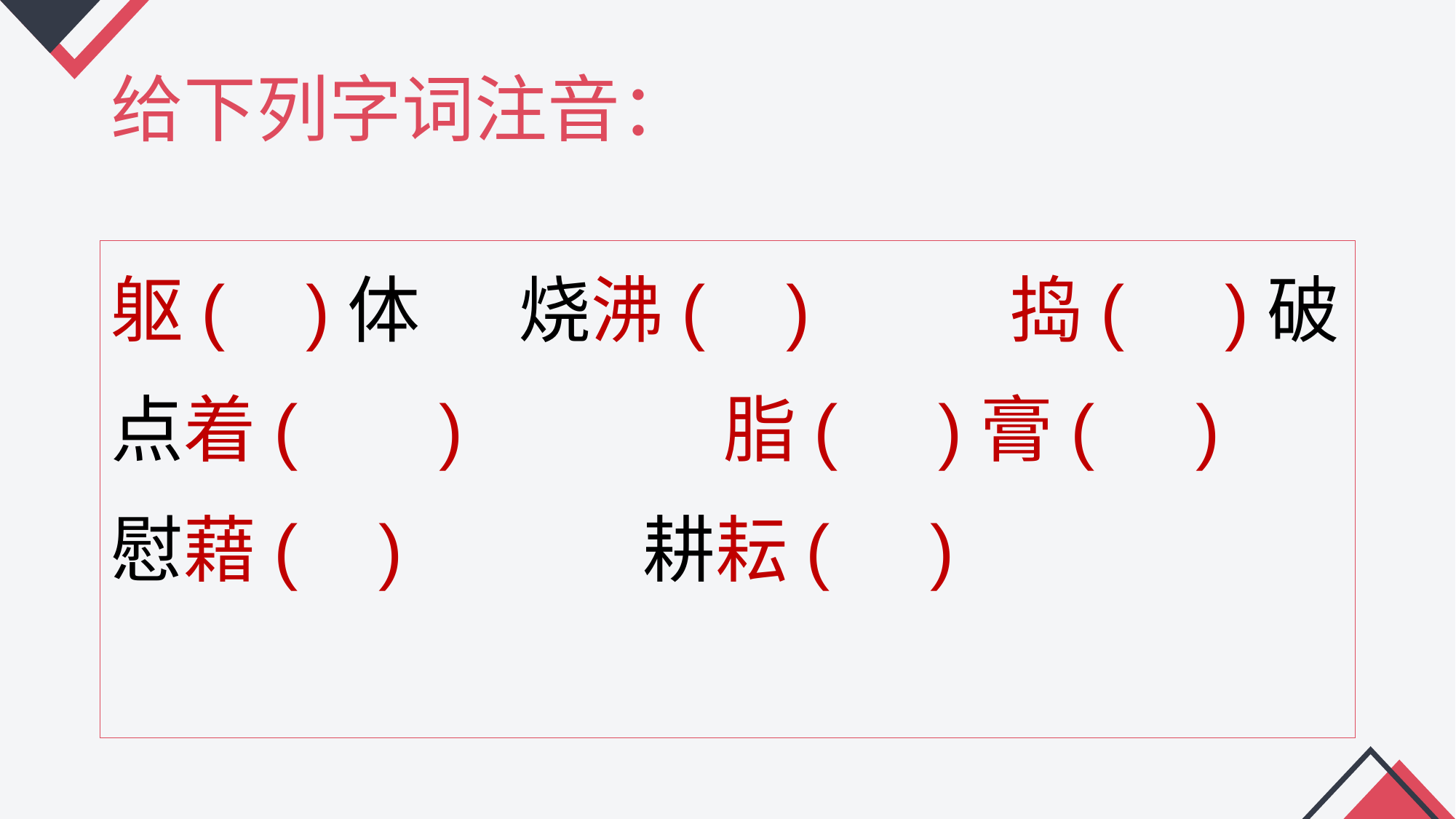

# 给下列字词注音：
躯(    )体      烧沸(    )         捣(     )破
点着(       )            脂(     )膏(     )
慰藉(    )           耕耘(     )